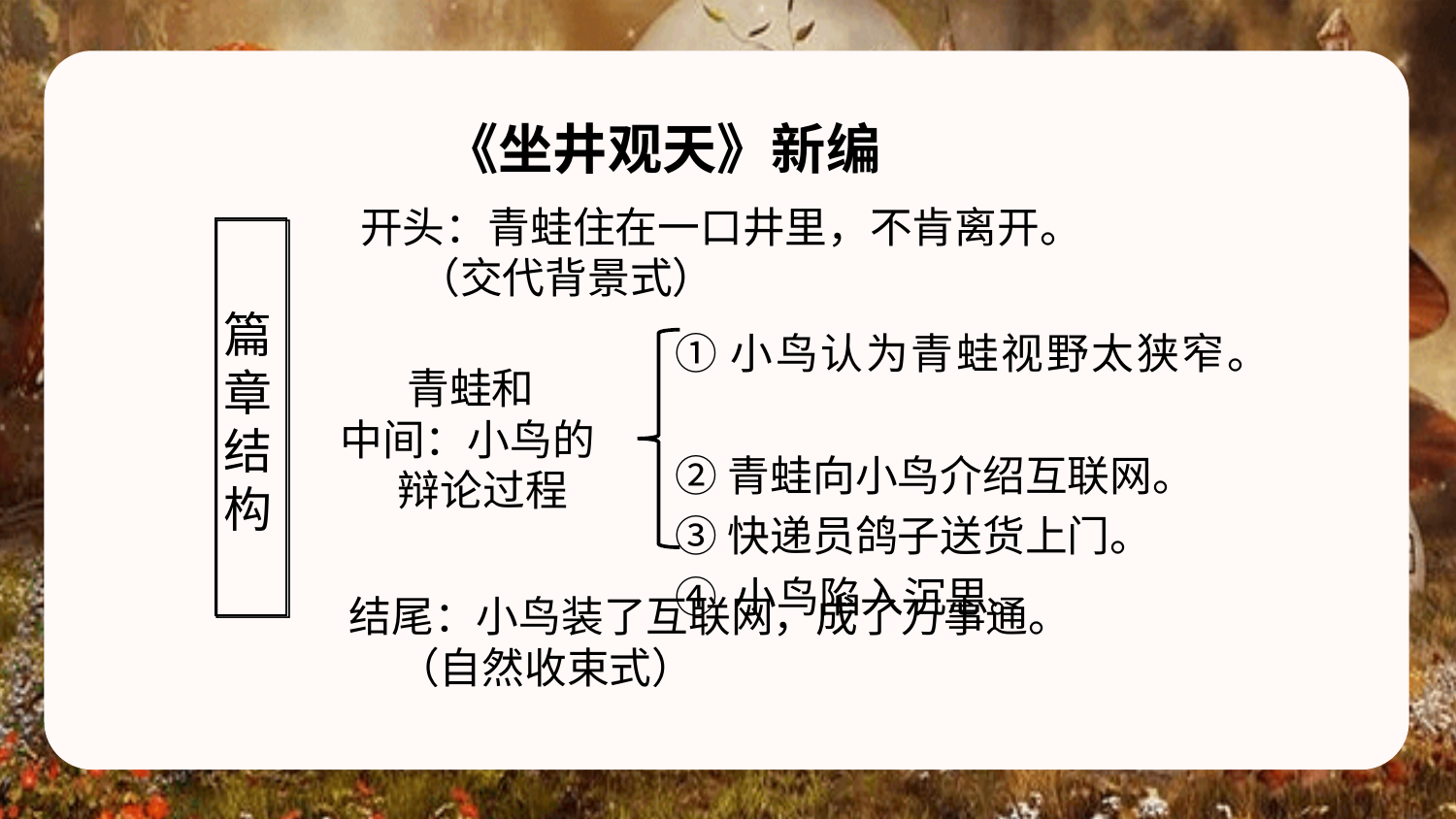

《坐井观天》新编
开头：青蛙住在一口井里，不肯离开。
     （交代背景式）

篇章结构
①小鸟认为青蛙视野太狭窄。
②青蛙向小鸟介绍互联网。
③快递员鸽子送货上门。
④ 小鸟陷入沉思。

      青蛙和
中间：小鸟的
     辩论过程
结尾：小鸟装了互联网，成了万事通。
    （自然收束式）